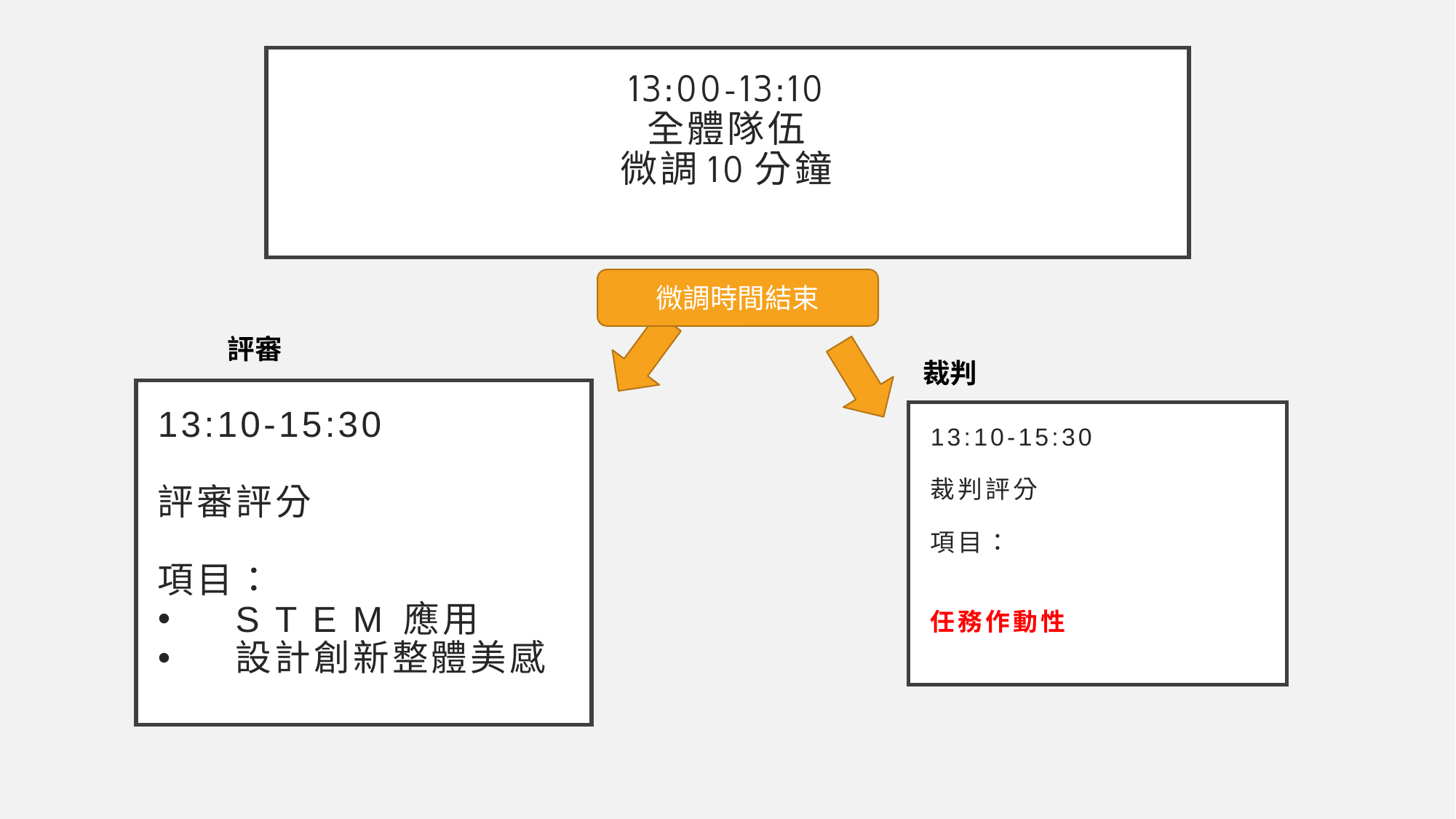

# 13:00-13:10 全體隊伍 微調10分鐘
微調時間結束

評審

裁判
13:10-15:30

評審評分

項目：
S T E M 應用
設計創新整體美感
13:10-15:30

裁判評分

項目：

任務作動性